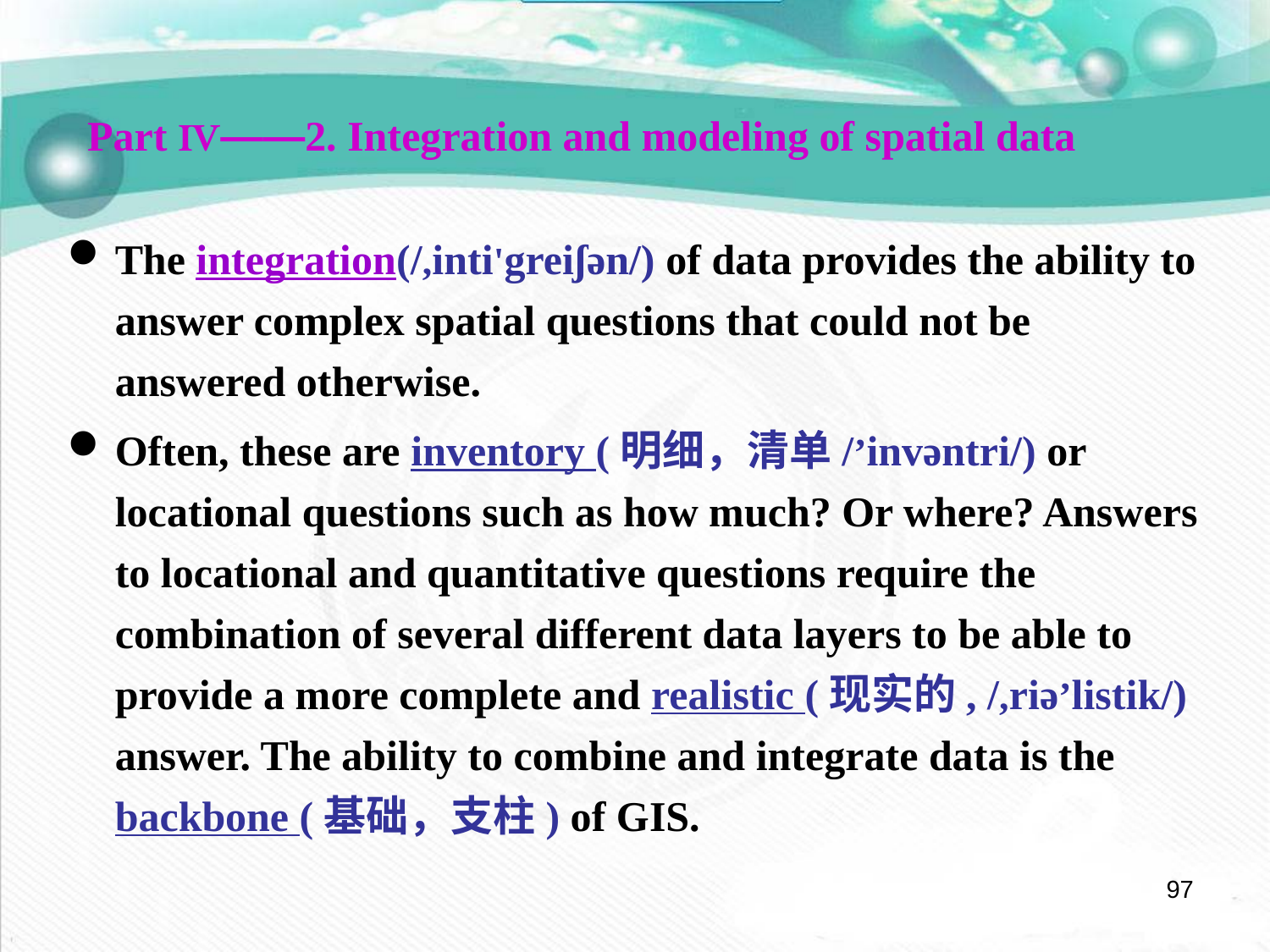

Part Ⅳ——2. Integration and modeling of spatial data
The integration(/,inti'greiʃən/) of data provides the ability to answer complex spatial questions that could not be answered otherwise.
Often, these are inventory (明细，清单/’invəntri/) or locational questions such as how much? Or where? Answers to locational and quantitative questions require the combination of several different data layers to be able to provide a more complete and realistic (现实的, /,riə’listik/) answer. The ability to combine and integrate data is the backbone (基础，支柱) of GIS.
97